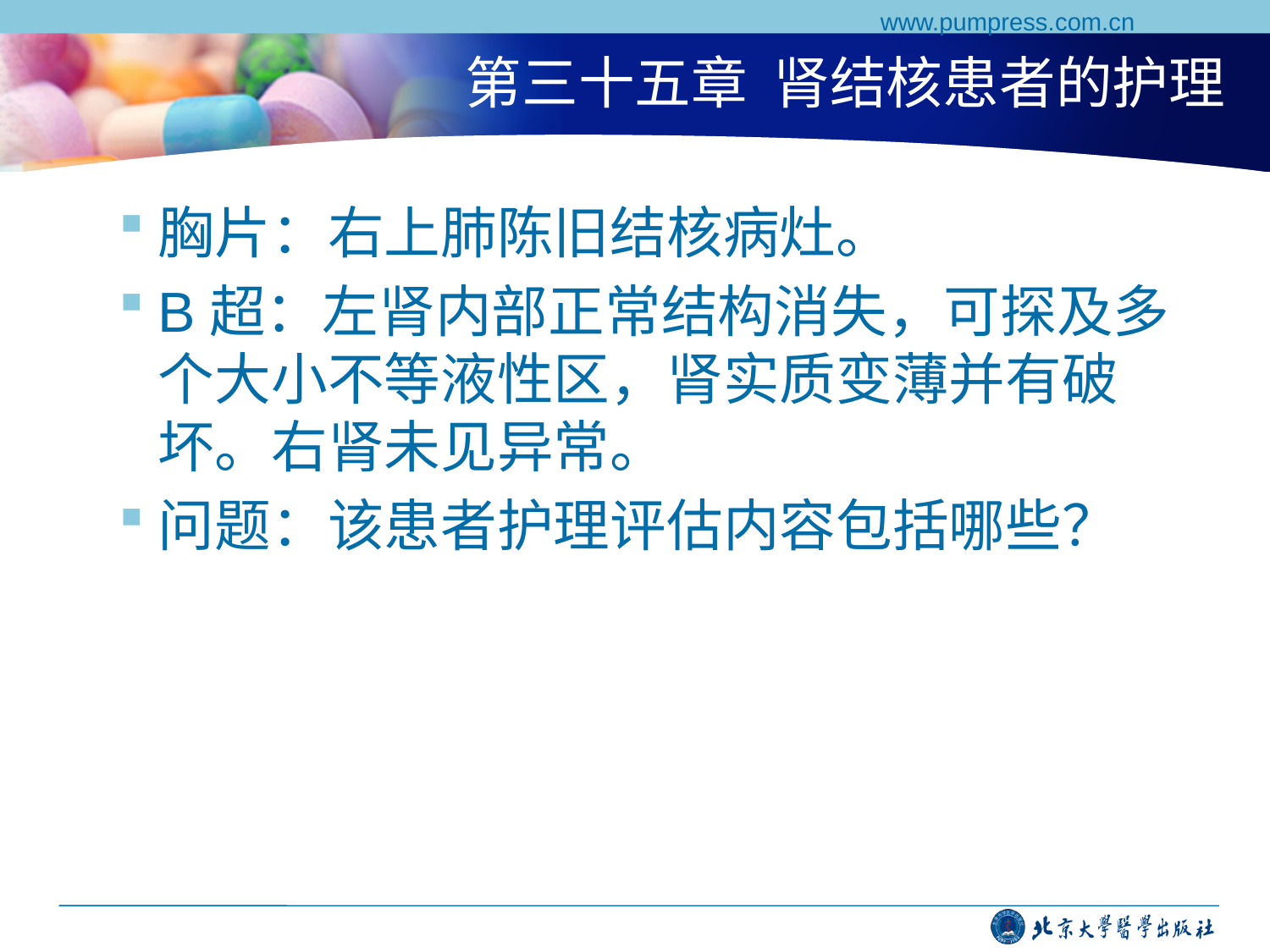

www.pumpress.com.cn
# 第三十五章  肾结核患者的护理
胸片：右上肺陈旧结核病灶。
B超：左肾内部正常结构消失，可探及多个大小不等液性区，肾实质变薄并有破坏。右肾未见异常。
问题：该患者护理评估内容包括哪些？